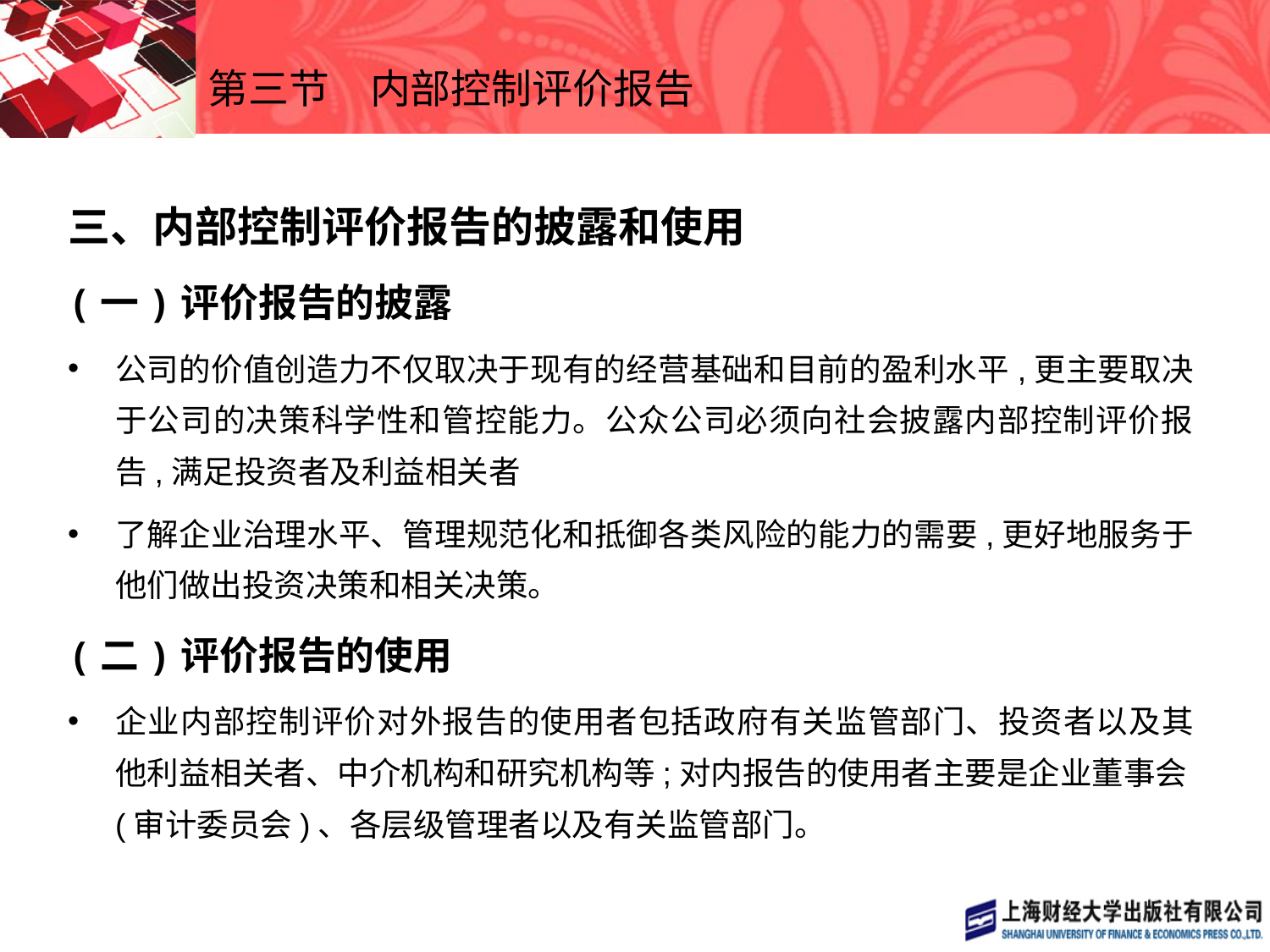

# 第三节　内部控制评价报告
三、内部控制评价报告的披露和使用
(一)评价报告的披露
公司的价值创造力不仅取决于现有的经营基础和目前的盈利水平,更主要取决于公司的决策科学性和管控能力。公众公司必须向社会披露内部控制评价报告,满足投资者及利益相关者
了解企业治理水平、管理规范化和抵御各类风险的能力的需要,更好地服务于他们做出投资决策和相关决策。
(二)评价报告的使用
企业内部控制评价对外报告的使用者包括政府有关监管部门、投资者以及其他利益相关者、中介机构和研究机构等;对内报告的使用者主要是企业董事会(审计委员会)、各层级管理者以及有关监管部门。